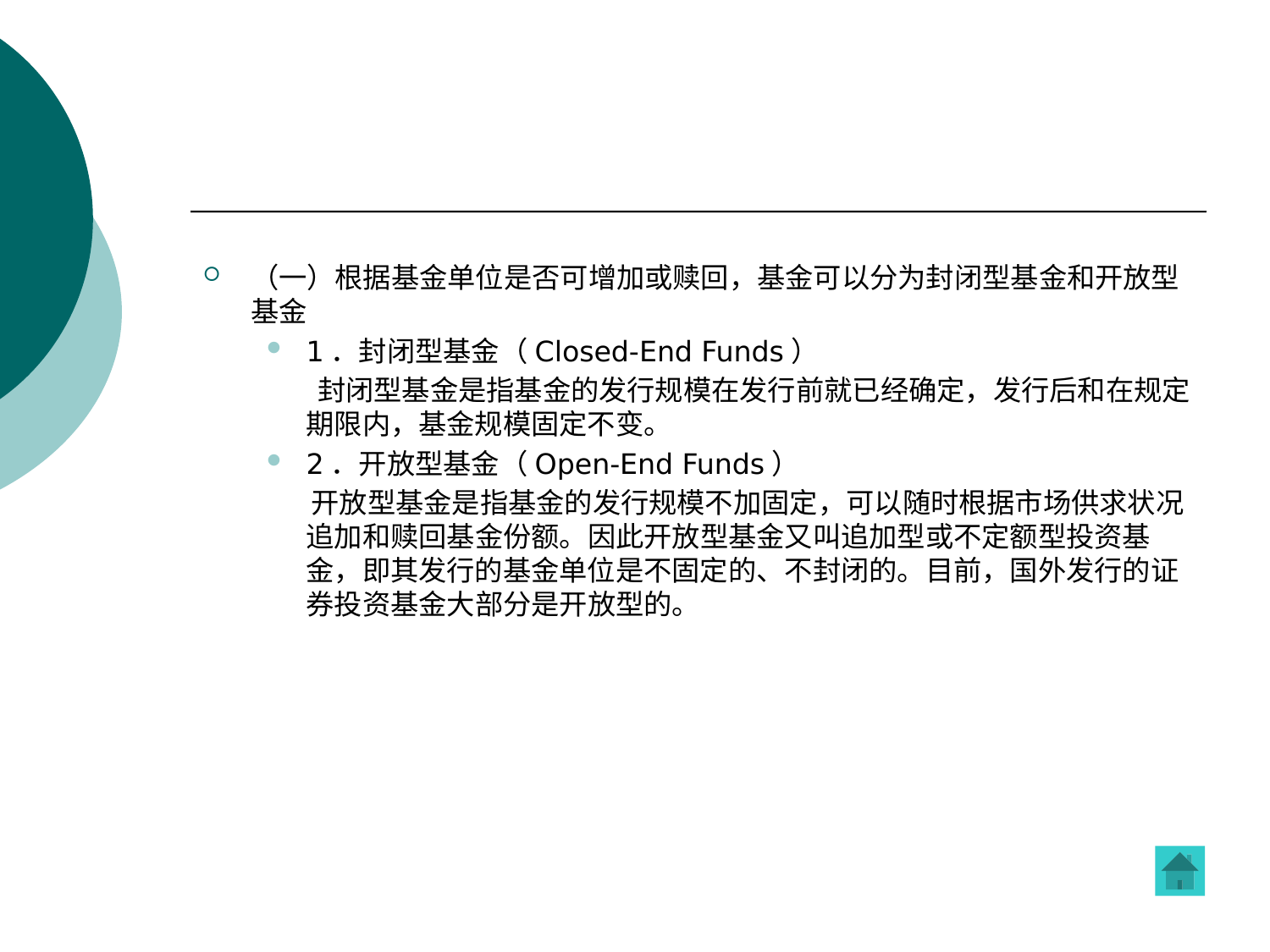

#
（一）根据基金单位是否可增加或赎回，基金可以分为封闭型基金和开放型基金
1．封闭型基金（Closed-End Funds）
       封闭型基金是指基金的发行规模在发行前就已经确定，发行后和在规定期限内，基金规模固定不变。
2．开放型基金（Open-End Funds）
      开放型基金是指基金的发行规模不加固定，可以随时根据市场供求状况追加和赎回基金份额。因此开放型基金又叫追加型或不定额型投资基金，即其发行的基金单位是不固定的、不封闭的。目前，国外发行的证券投资基金大部分是开放型的。